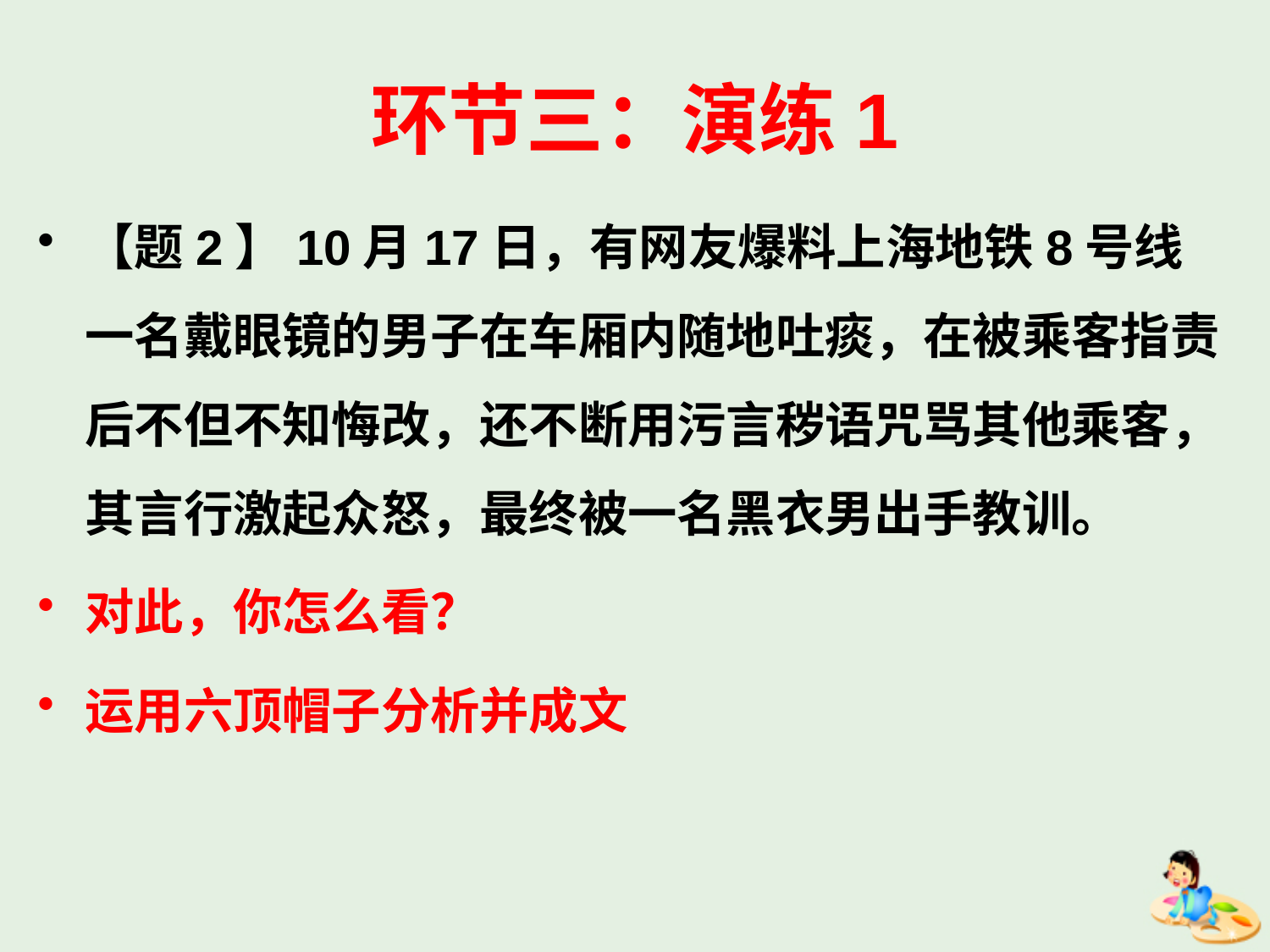

# 环节三：演练1
【题2】10月17日，有网友爆料上海地铁8号线一名戴眼镜的男子在车厢内随地吐痰，在被乘客指责后不但不知悔改，还不断用污言秽语咒骂其他乘客，其言行激起众怒，最终被一名黑衣男出手教训。
对此，你怎么看？
运用六顶帽子分析并成文